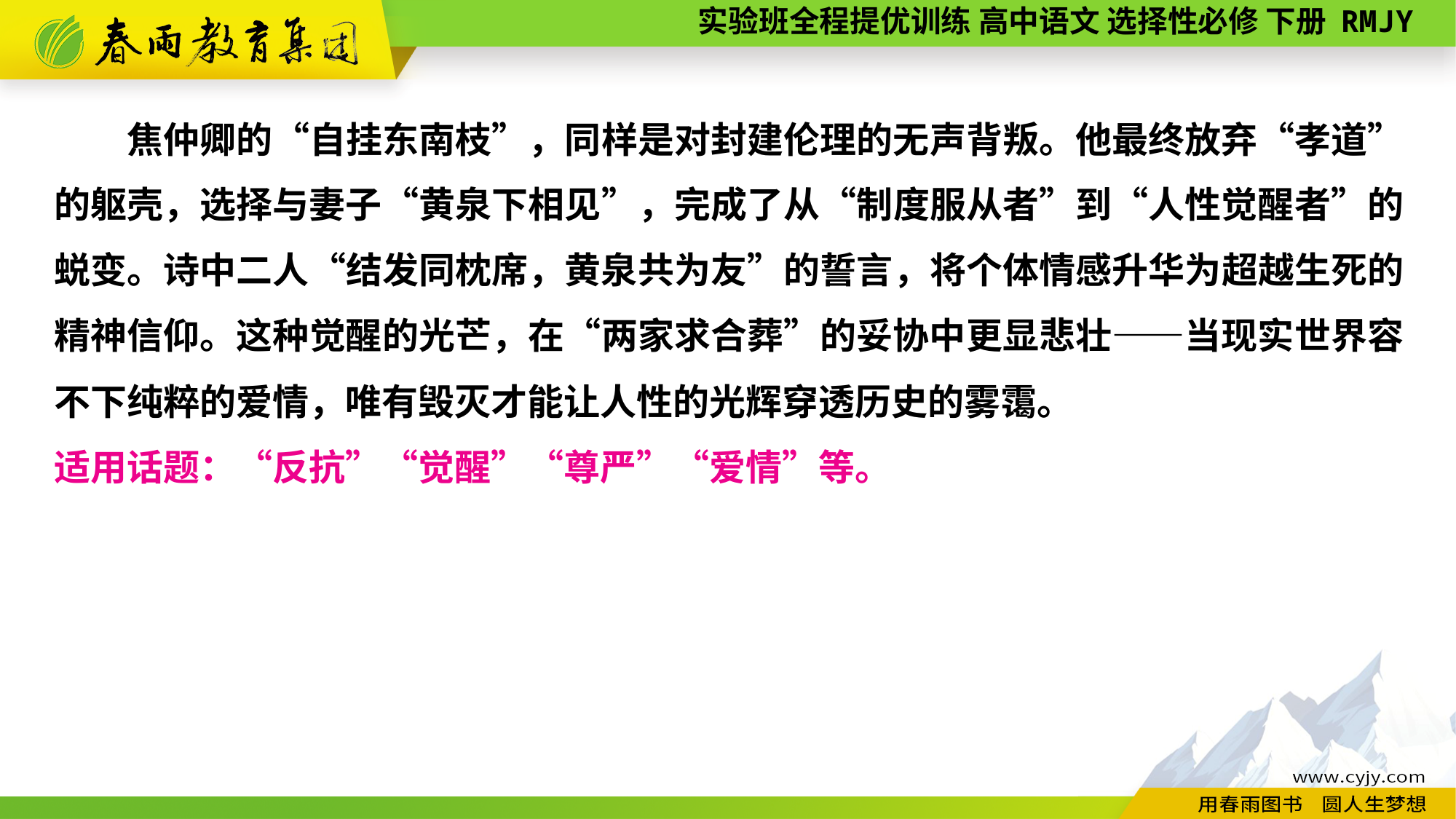

焦仲卿的“自挂东南枝”，同样是对封建伦理的无声背叛。他最终放弃“孝道”的躯壳，选择与妻子“黄泉下相见”，完成了从“制度服从者”到“人性觉醒者”的蜕变。诗中二人“结发同枕席，黄泉共为友”的誓言，将个体情感升华为超越生死的精神信仰。这种觉醒的光芒，在“两家求合葬”的妥协中更显悲壮——当现实世界容不下纯粹的爱情，唯有毁灭才能让人性的光辉穿透历史的雾霭。
适用话题：“反抗”“觉醒”“尊严”“爱情”等。